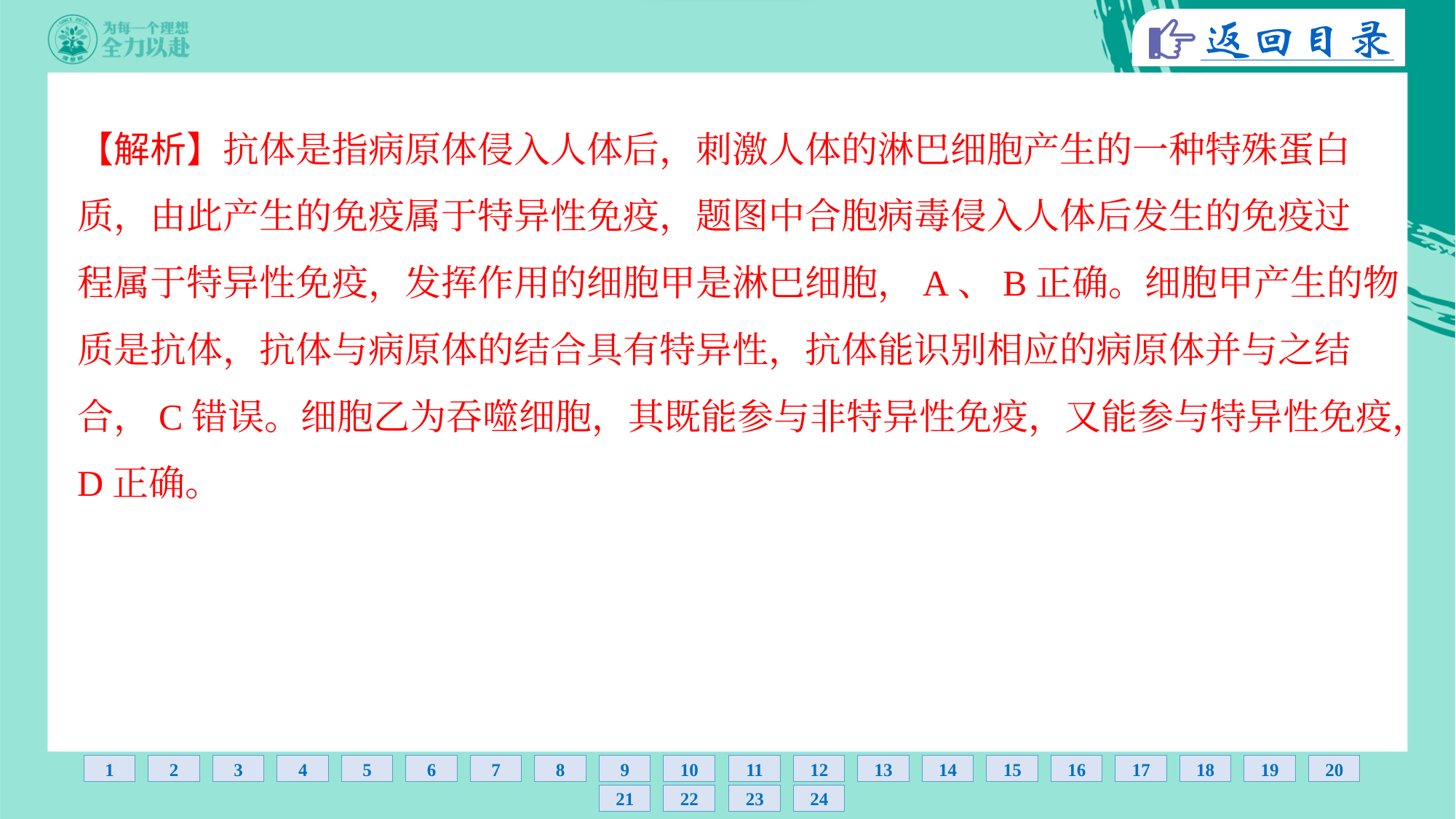

【解析】抗体是指病原体侵入人体后，刺激人体的淋巴细胞产生的一种特殊蛋白
质，由此产生的免疫属于特异性免疫，题图中合胞病毒侵入人体后发生的免疫过
程属于特异性免疫，发挥作用的细胞甲是淋巴细胞，A、B正确。细胞甲产生的物
质是抗体，抗体与病原体的结合具有特异性，抗体能识别相应的病原体并与之结
合，C错误。细胞乙为吞噬细胞，其既能参与非特异性免疫，又能参与特异性免疫，
D正确。